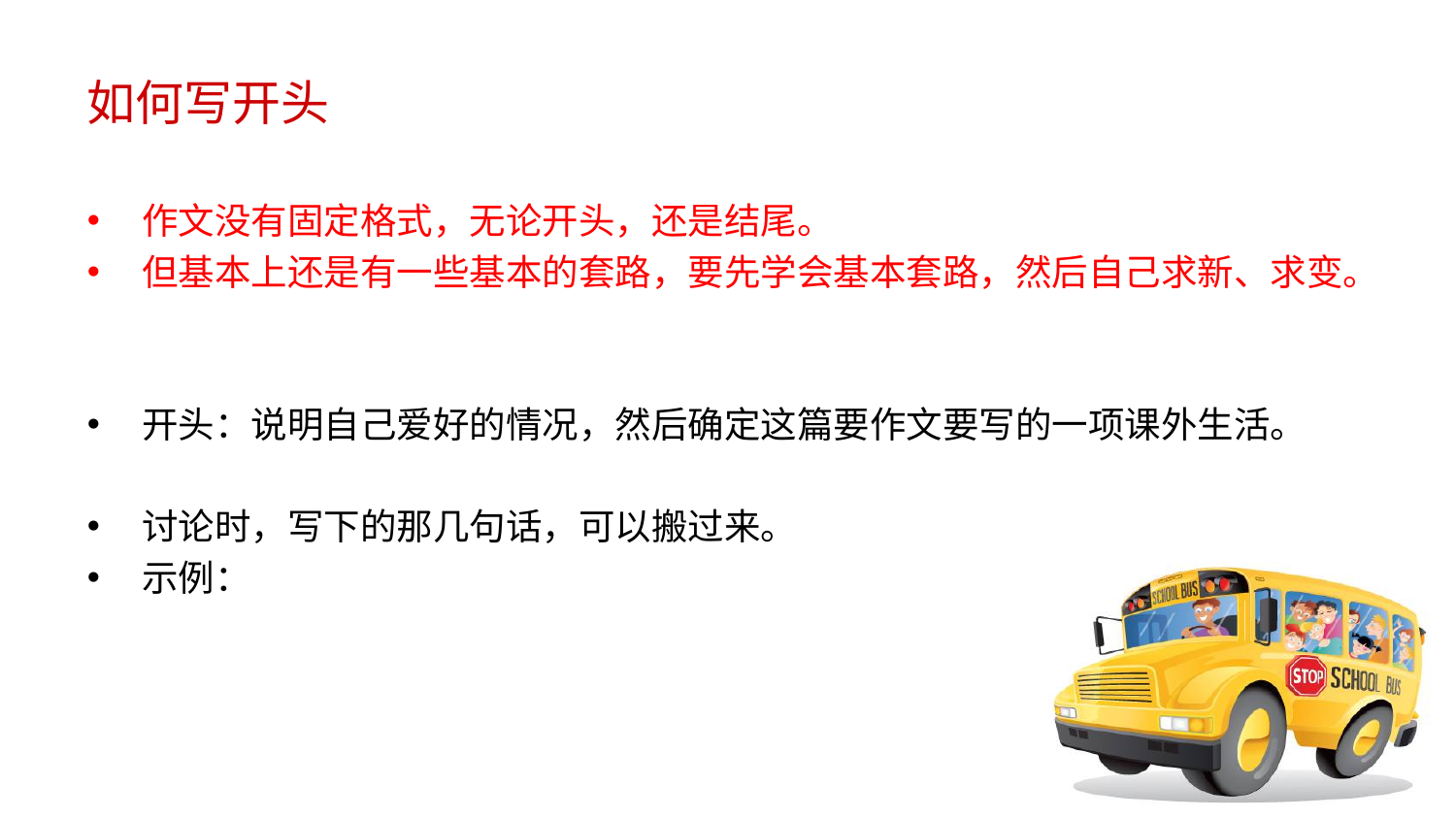

# 如何写开头
作文没有固定格式，无论开头，还是结尾。
但基本上还是有一些基本的套路，要先学会基本套路，然后自己求新、求变。

开头：说明自己爱好的情况，然后确定这篇要作文要写的一项课外生活。

讨论时，写下的那几句话，可以搬过来。
示例：